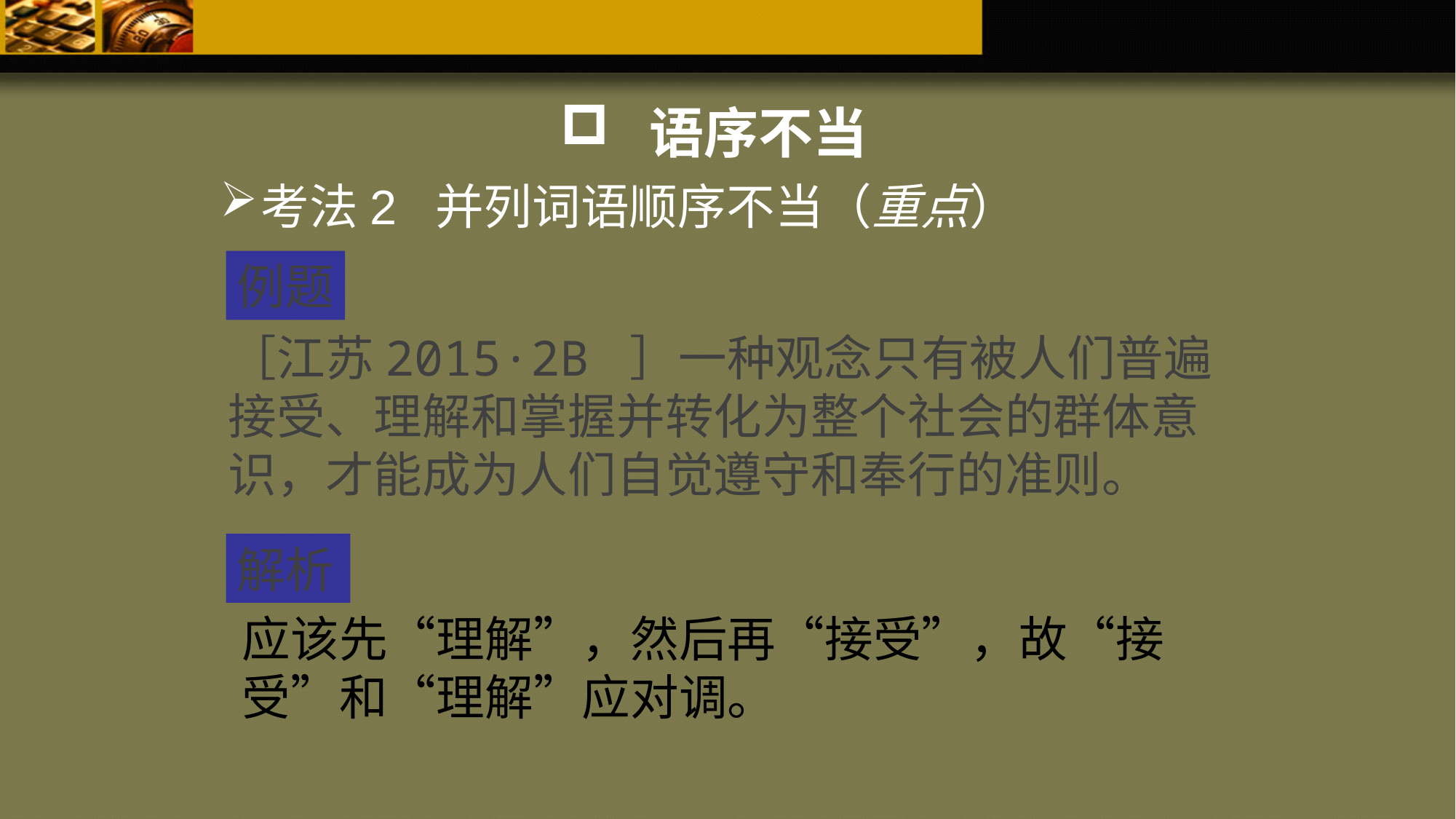

语序不当
考法2  并列词语顺序不当（重点）
例题
［江苏2015·2B ］一种观念只有被人们普遍接受、理解和掌握并转化为整个社会的群体意识，才能成为人们自觉遵守和奉行的准则。
解析
应该先“理解”，然后再“接受”，故“接受”和“理解”应对调。